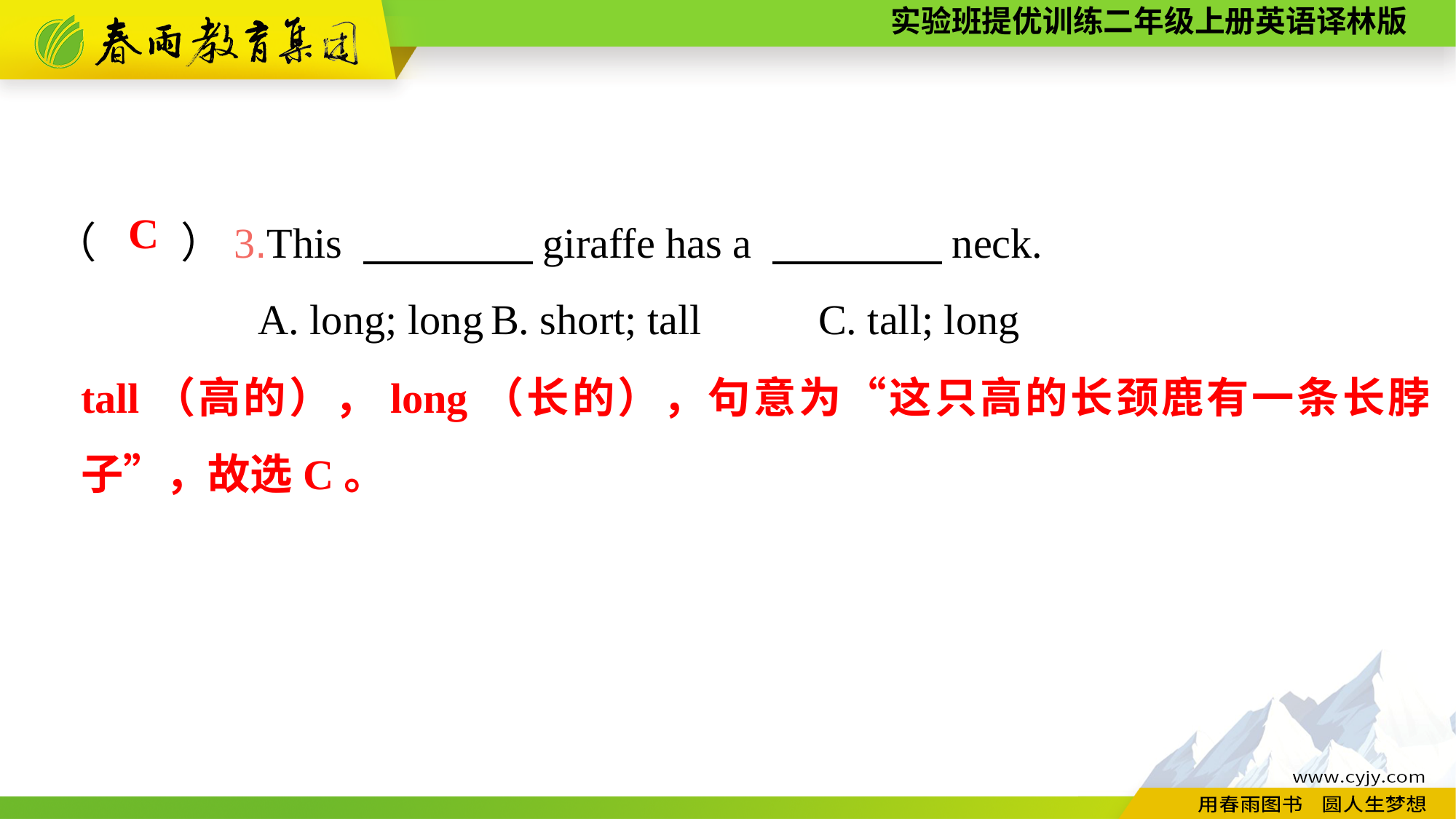

（　　）3.This 　　　　giraffe has a 　　　　neck.
A. long; long	B. short; tall		C. tall; long
C
tall（高的），long（长的），句意为“这只高的长颈鹿有一条长脖子”，故选C。